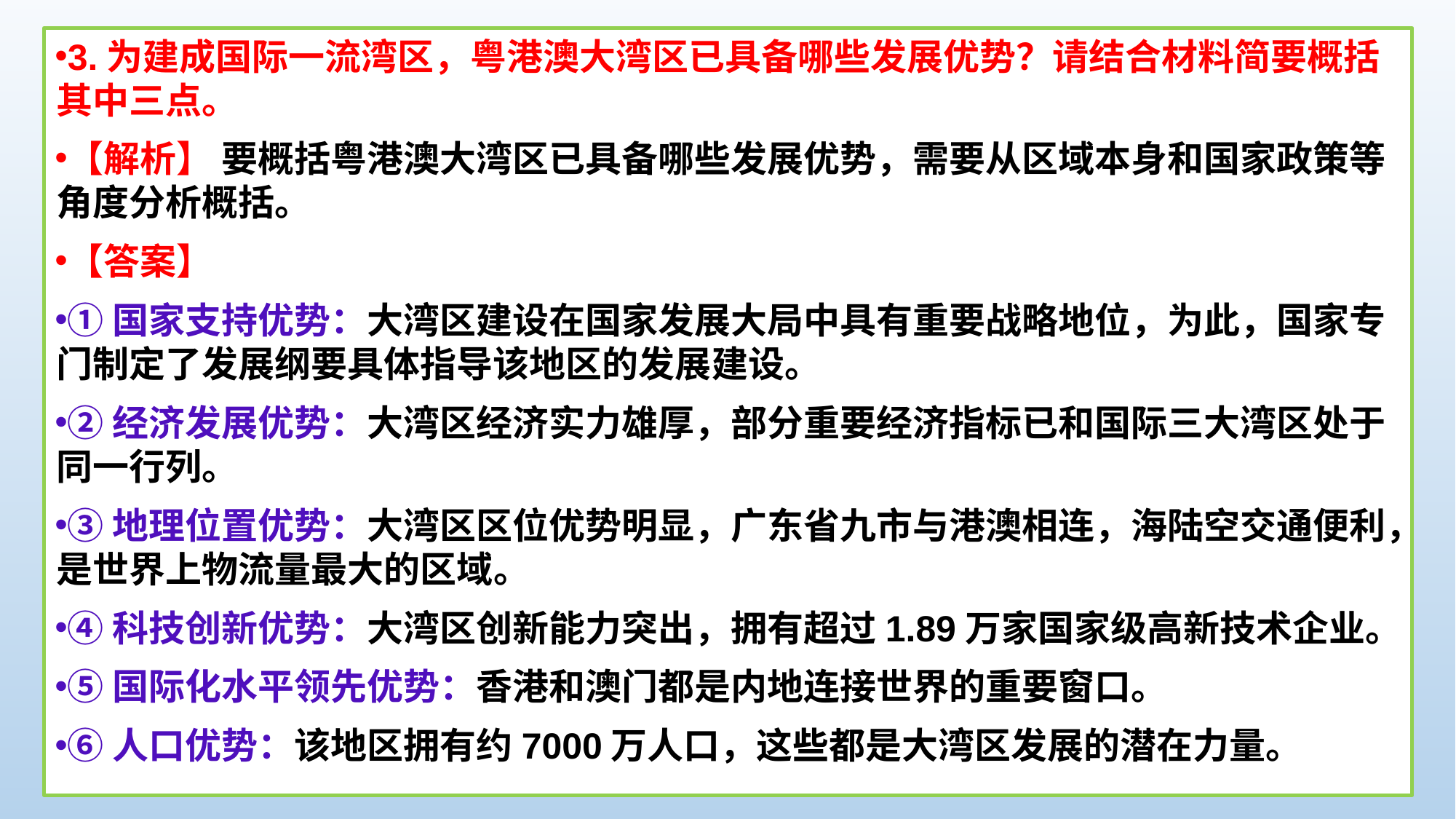

3.为建成国际一流湾区，粤港澳大湾区已具备哪些发展优势？请结合材料简要概括其中三点。
【解析】 要概括粤港澳大湾区已具备哪些发展优势，需要从区域本身和国家政策等角度分析概括。
【答案】
①国家支持优势：大湾区建设在国家发展大局中具有重要战略地位，为此，国家专门制定了发展纲要具体指导该地区的发展建设。
②经济发展优势：大湾区经济实力雄厚，部分重要经济指标已和国际三大湾区处于同一行列。
③地理位置优势：大湾区区位优势明显，广东省九市与港澳相连，海陆空交通便利，是世界上物流量最大的区域。
④科技创新优势：大湾区创新能力突出，拥有超过1.89万家国家级高新技术企业。
⑤国际化水平领先优势：香港和澳门都是内地连接世界的重要窗口。
⑥人口优势：该地区拥有约7000万人口，这些都是大湾区发展的潜在力量。